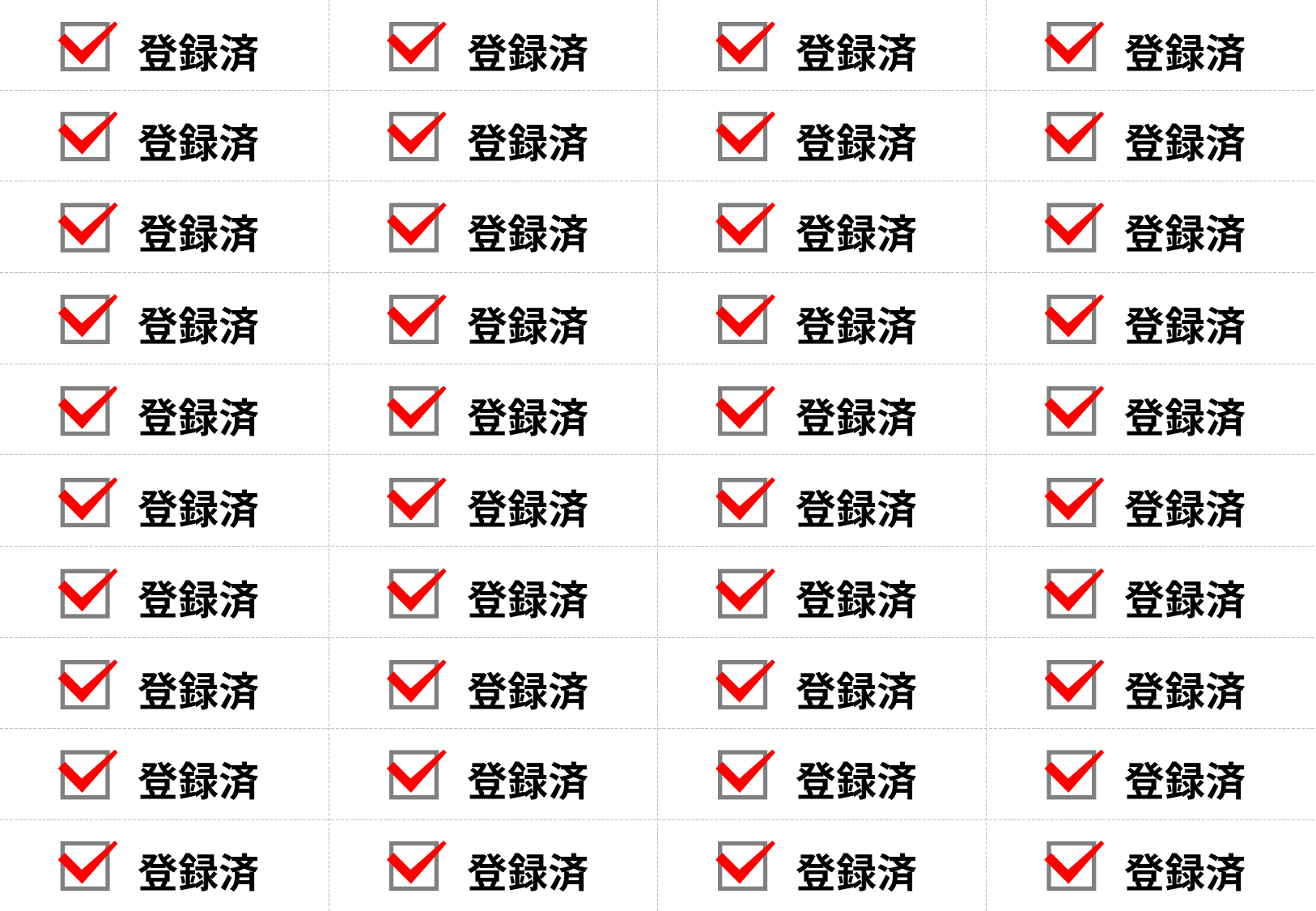

登録済
登録済
登録済
登録済

登録済
登録済
登録済
登録済

登録済
登録済
登録済
登録済

登録済
登録済
登録済
登録済

登録済
登録済
登録済
登録済

登録済
登録済
登録済
登録済

登録済
登録済
登録済
登録済

登録済
登録済
登録済
登録済

登録済
登録済
登録済
登録済

登録済
登録済
登録済
登録済